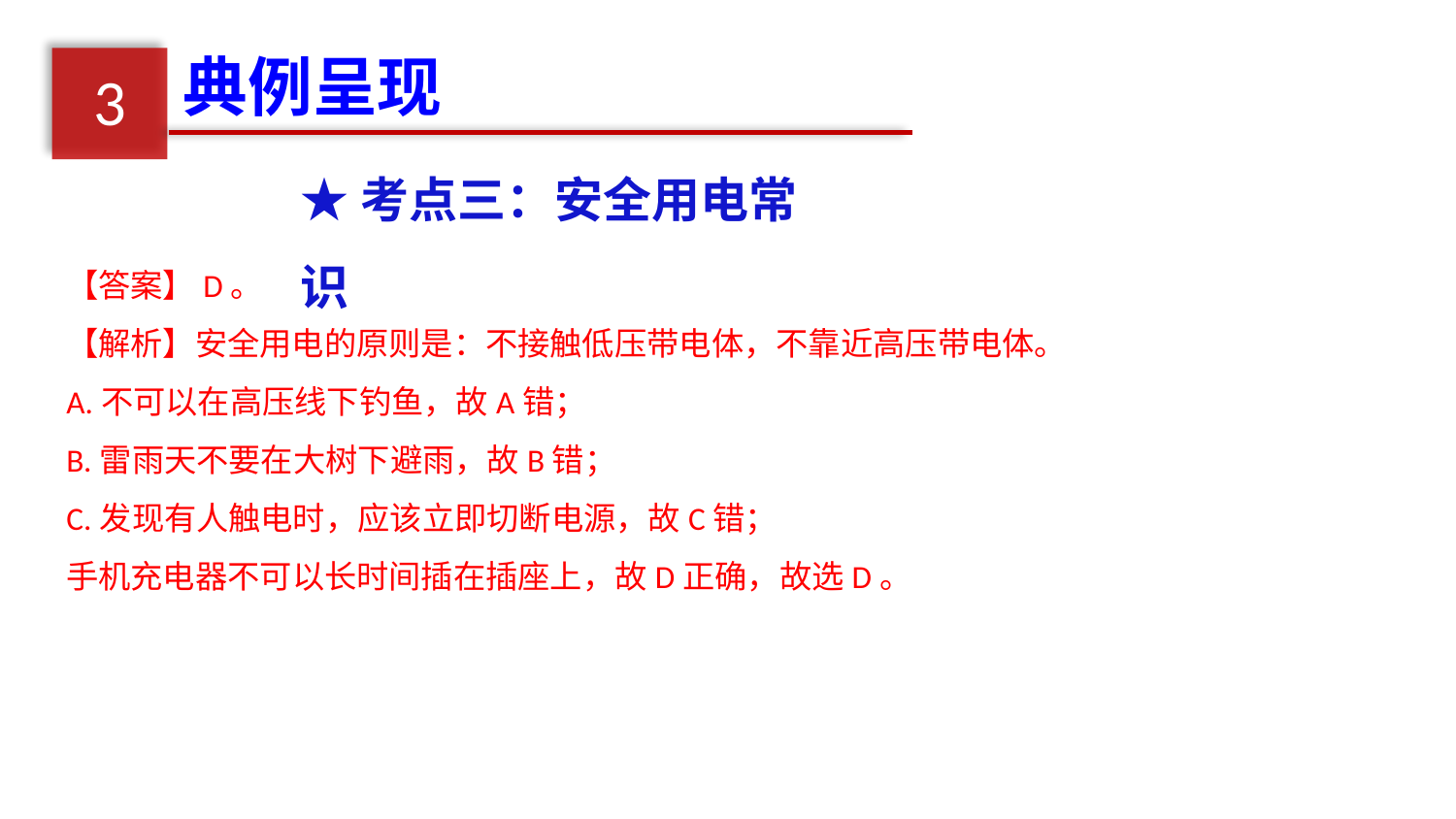

典例呈现

3
★考点三：安全用电常识
【答案】D。
【解析】安全用电的原则是：不接触低压带电体，不靠近高压带电体。
A.不可以在高压线下钓鱼，故A错；
B.雷雨天不要在大树下避雨，故B错；
C.发现有人触电时，应该立即切断电源，故C错；
手机充电器不可以长时间插在插座上，故D正确，故选D。